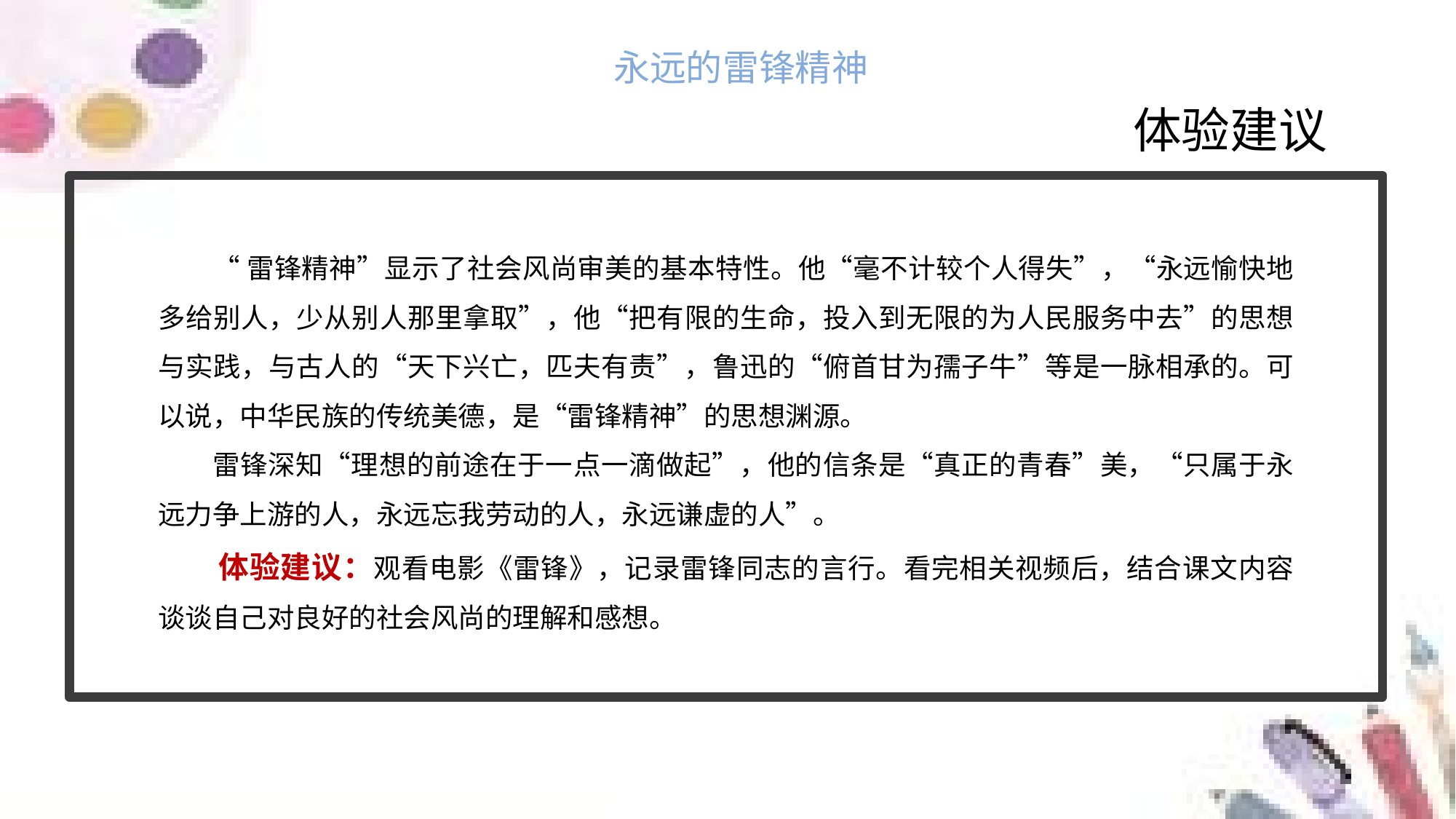

永远的雷锋精神
体验建议

“雷锋精神”显示了社会风尚审美的基本特性。他“毫不计较个人得失”，“永远愉快地多给别人，少从别人那里拿取”，他“把有限的生命，投入到无限的为人民服务中去”的思想与实践，与古人的“天下兴亡，匹夫有责”，鲁迅的“俯首甘为孺子牛”等是一脉相承的。可以说，中华民族的传统美德，是“雷锋精神”的思想渊源。
雷锋深知“理想的前途在于一点一滴做起”，他的信条是“真正的青春”美，“只属于永远力争上游的人，永远忘我劳动的人，永远谦虚的人”。
体验建议：观看电影《雷锋》，记录雷锋同志的言行。看完相关视频后，结合课文内容谈谈自己对良好的社会风尚的理解和感想。